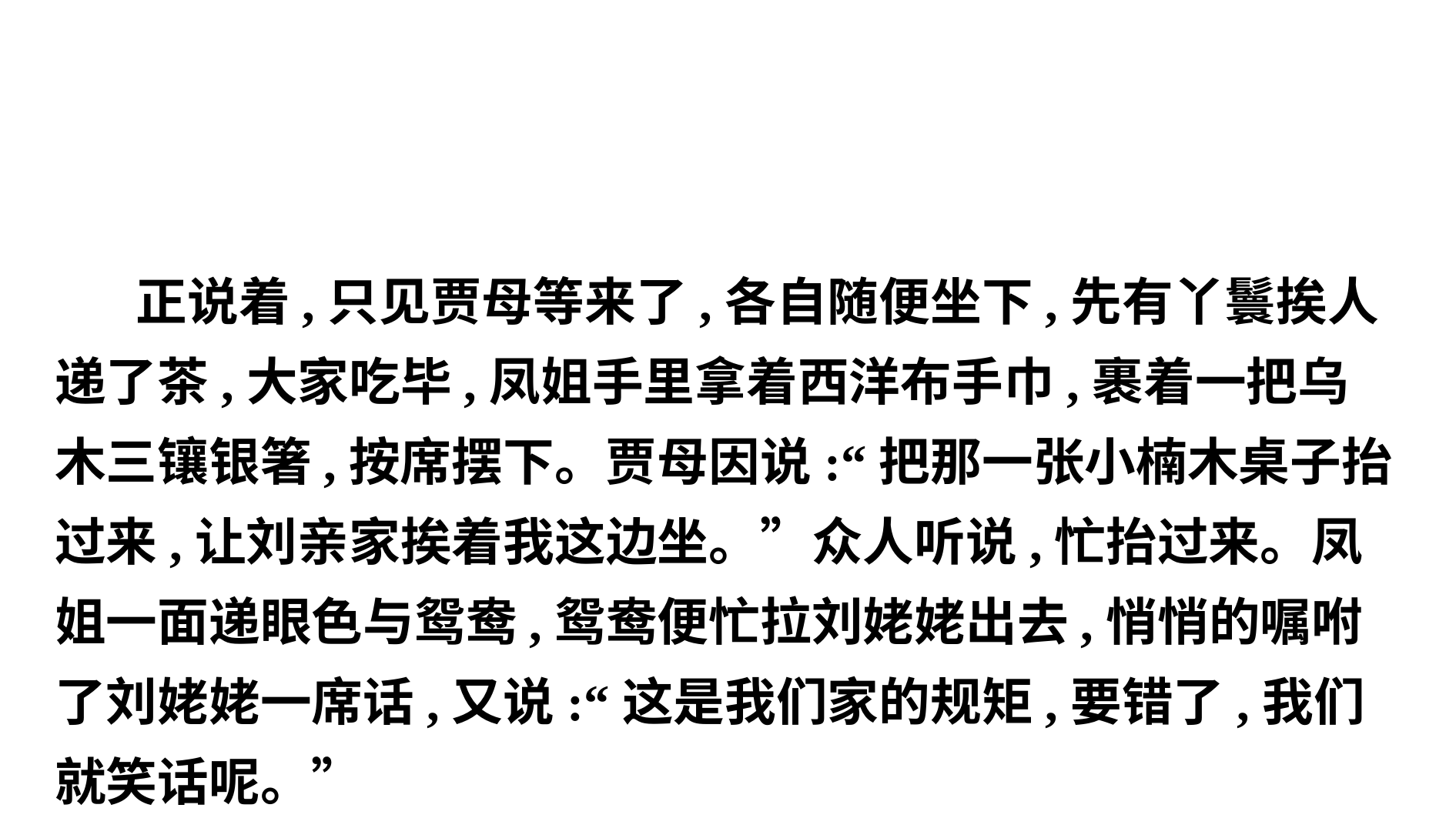

正说着,只见贾母等来了,各自随便坐下,先有丫鬟挨人递了茶,大家吃毕,凤姐手里拿着西洋布手巾,裹着一把乌木三镶银箸,按席摆下。贾母因说:“把那一张小楠木桌子抬过来,让刘亲家挨着我这边坐。”众人听说,忙抬过来。凤姐一面递眼色与鸳鸯,鸳鸯便忙拉刘姥姥出去,悄悄的嘱咐了刘姥姥一席话,又说:“这是我们家的规矩,要错了,我们就笑话呢。”